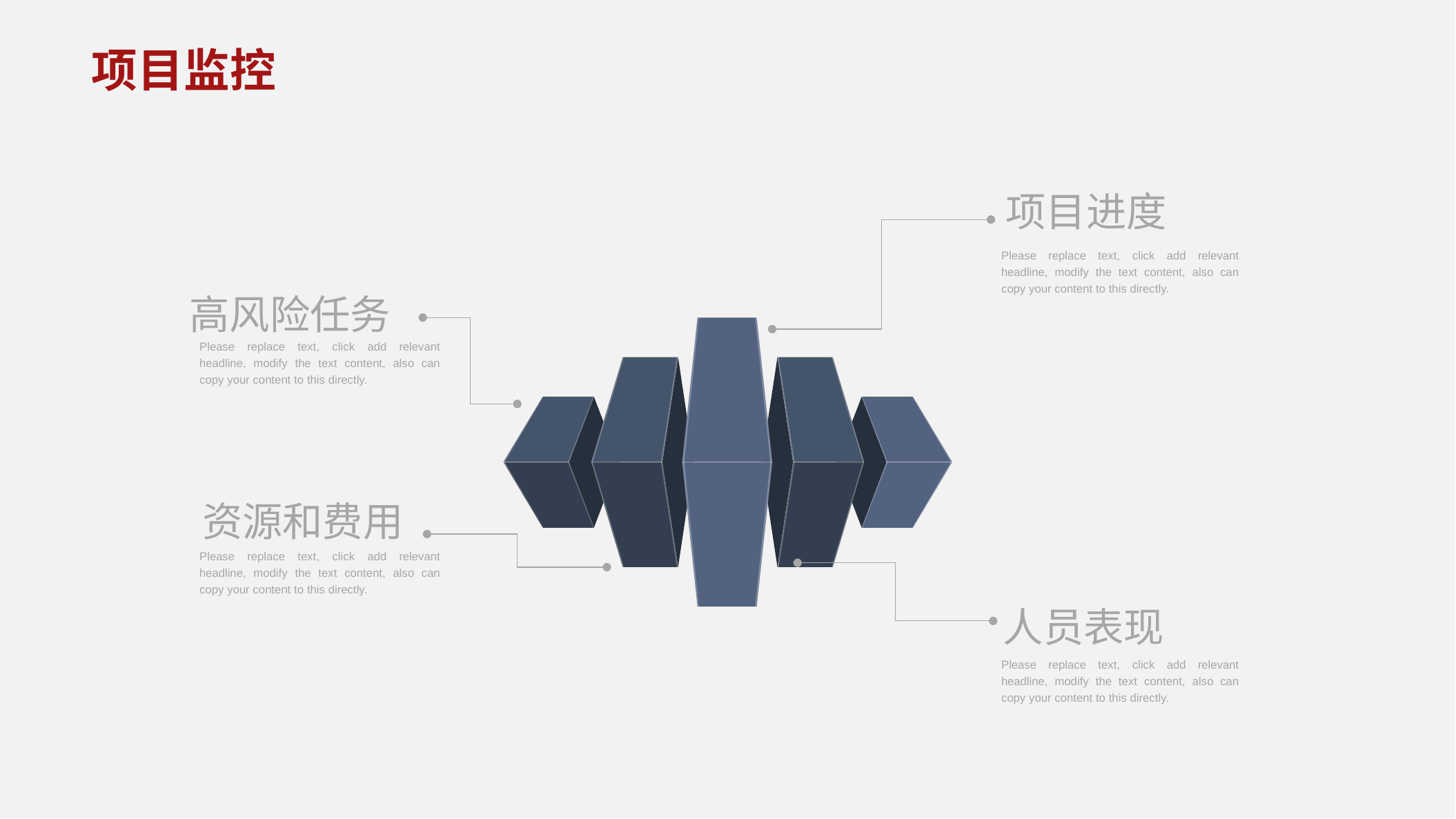

项目监控
项目进度
Please replace text, click add relevant headline, modify the text content, also can copy your content to this directly.
高风险任务

Please replace text, click add relevant headline, modify the text content, also can copy your content to this directly.
资源和费用
Please replace text, click add relevant headline, modify the text content, also can copy your content to this directly.
人员表现
Please replace text, click add relevant headline, modify the text content, also can copy your content to this directly.